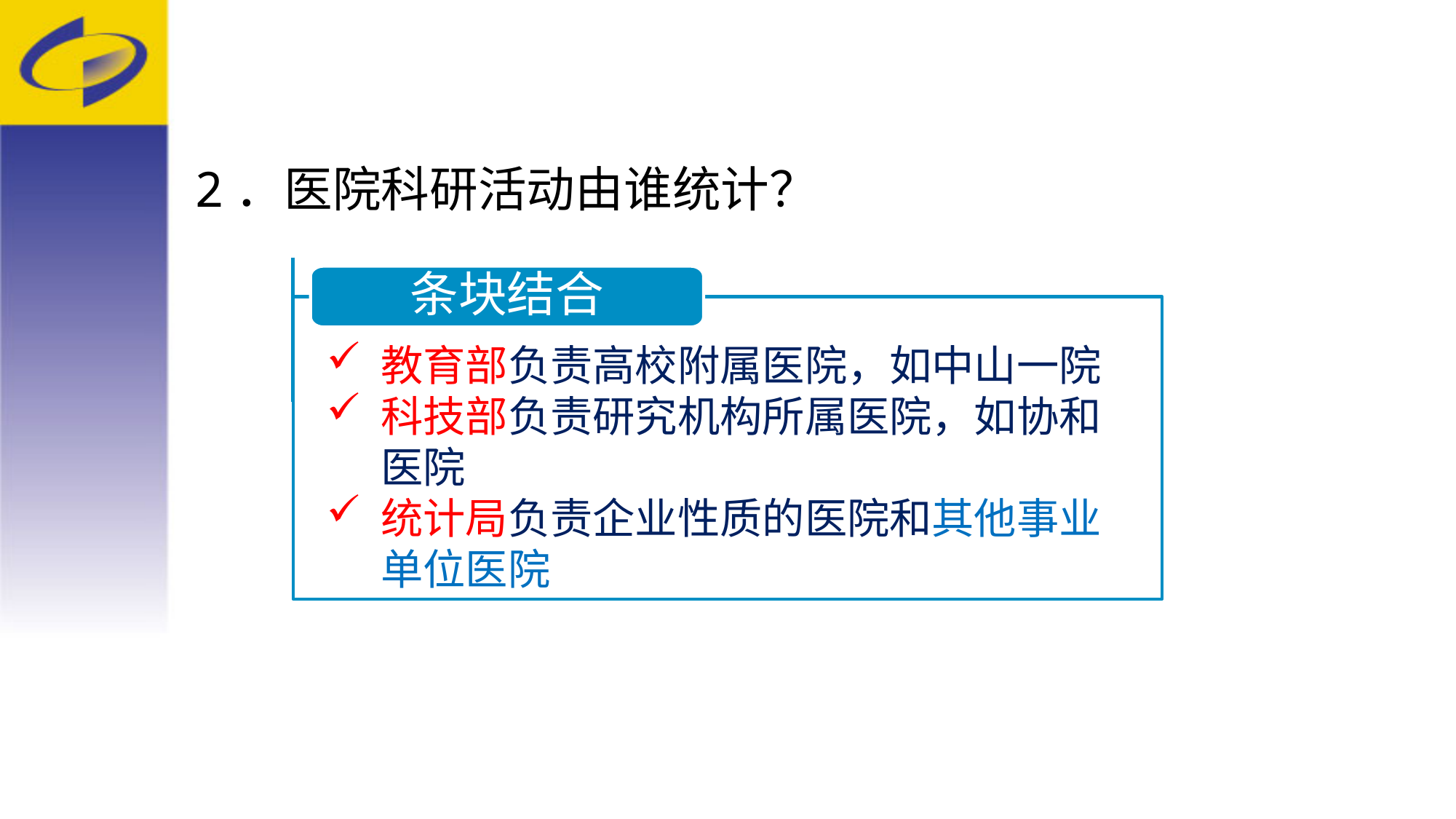

2．医院科研活动由谁统计？

条块结合
教育部负责高校附属医院，如中山一院
科技部负责研究机构所属医院，如协和医院
统计局负责企业性质的医院和其他事业单位医院